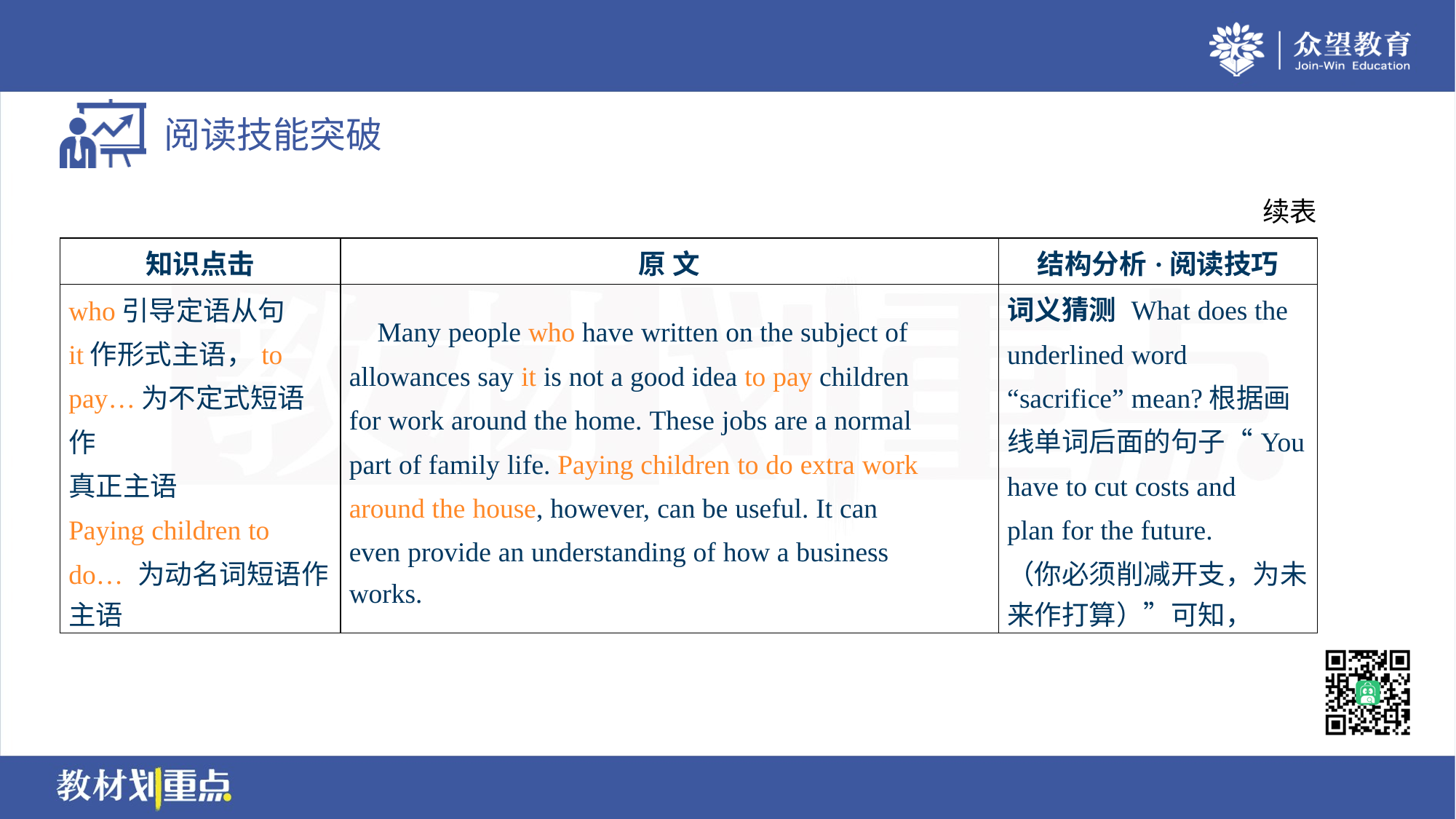

续表
| 知识点击 | 原 文 | 结构分析·阅读技巧 |
| --- | --- | --- |
| who引导定语从句 it作形式主语，to pay…为不定式短语作 真正主语 Paying children to do… 为动名词短语作 主语 | Many people who have written on the subject of allowances say it is not a good idea to pay children for work around the home. These jobs are a normal part of family life. Paying children to do extra work around the house, however, can be useful. It can even provide an understanding of how a business works. | 词义猜测 What does the underlined word “sacrifice” mean?根据画 线单词后面的句子“You have to cut costs and plan for the future. （你必须削减开支，为未 来作打算）”可知， |